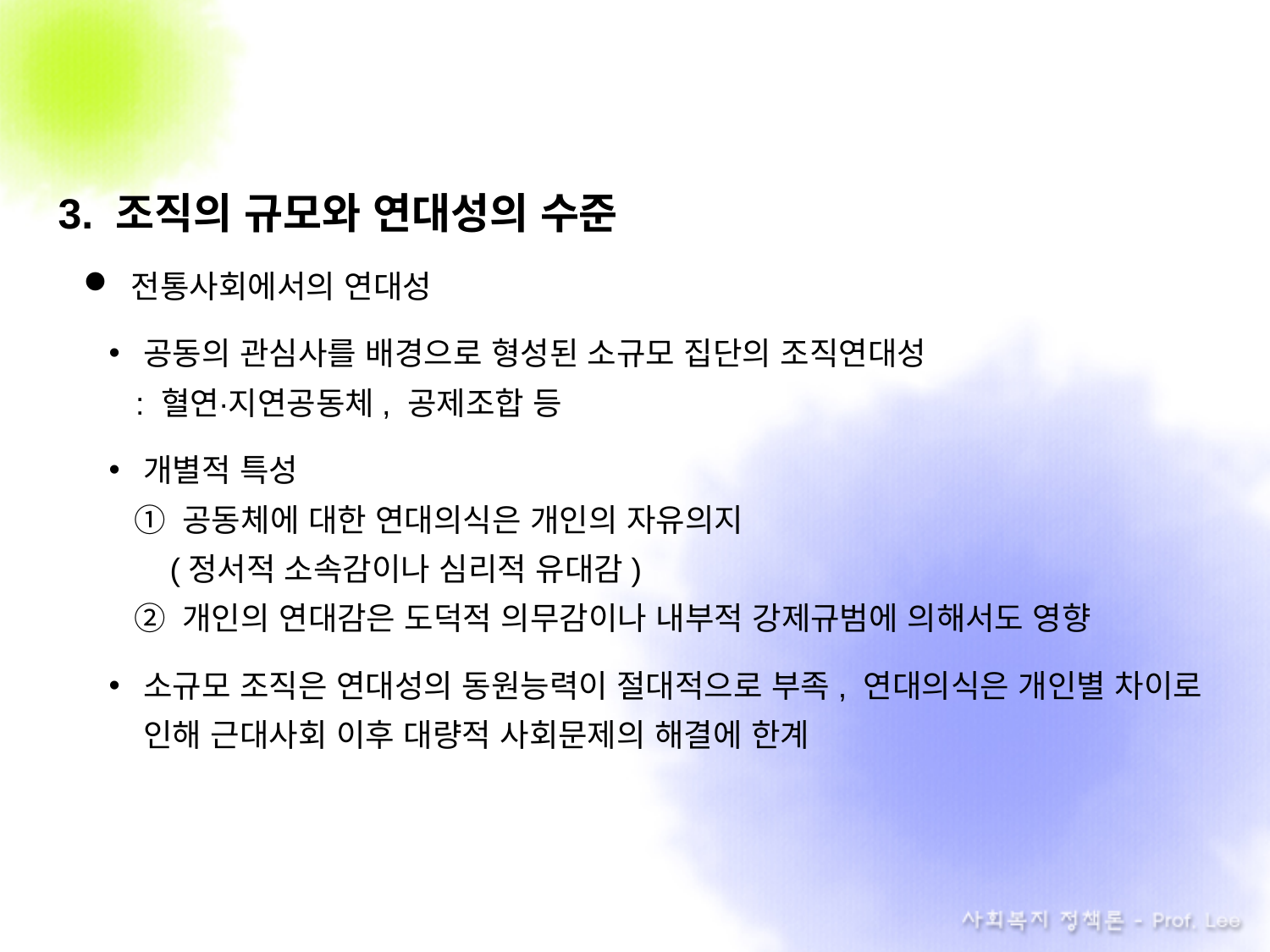

3. 조직의 규모와 연대성의 수준
전통사회에서의 연대성
공동의 관심사를 배경으로 형성된 소규모 집단의 조직연대성
   : 혈연∙지연공동체, 공제조합 등
개별적 특성
① 공동체에 대한 연대의식은 개인의 자유의지
    (정서적 소속감이나 심리적 유대감)
② 개인의 연대감은 도덕적 의무감이나 내부적 강제규범에 의해서도 영향
소규모 조직은 연대성의 동원능력이 절대적으로 부족, 연대의식은 개인별 차이로 인해 근대사회 이후 대량적 사회문제의 해결에 한계